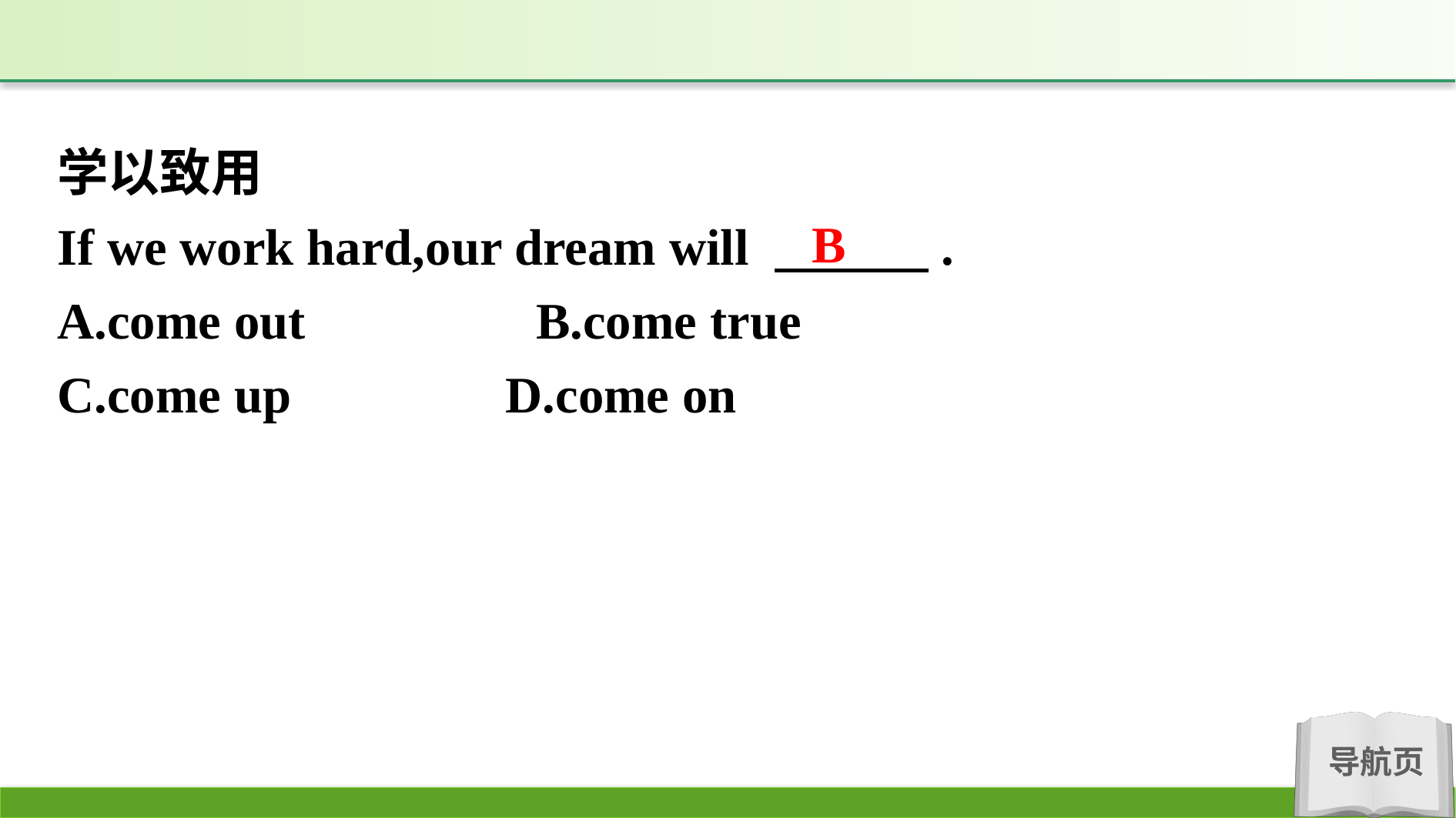

学以致用
If we work hard,our dream will 　　　.
A.come out　　　　B.come true
C.come up		    D.come on
B